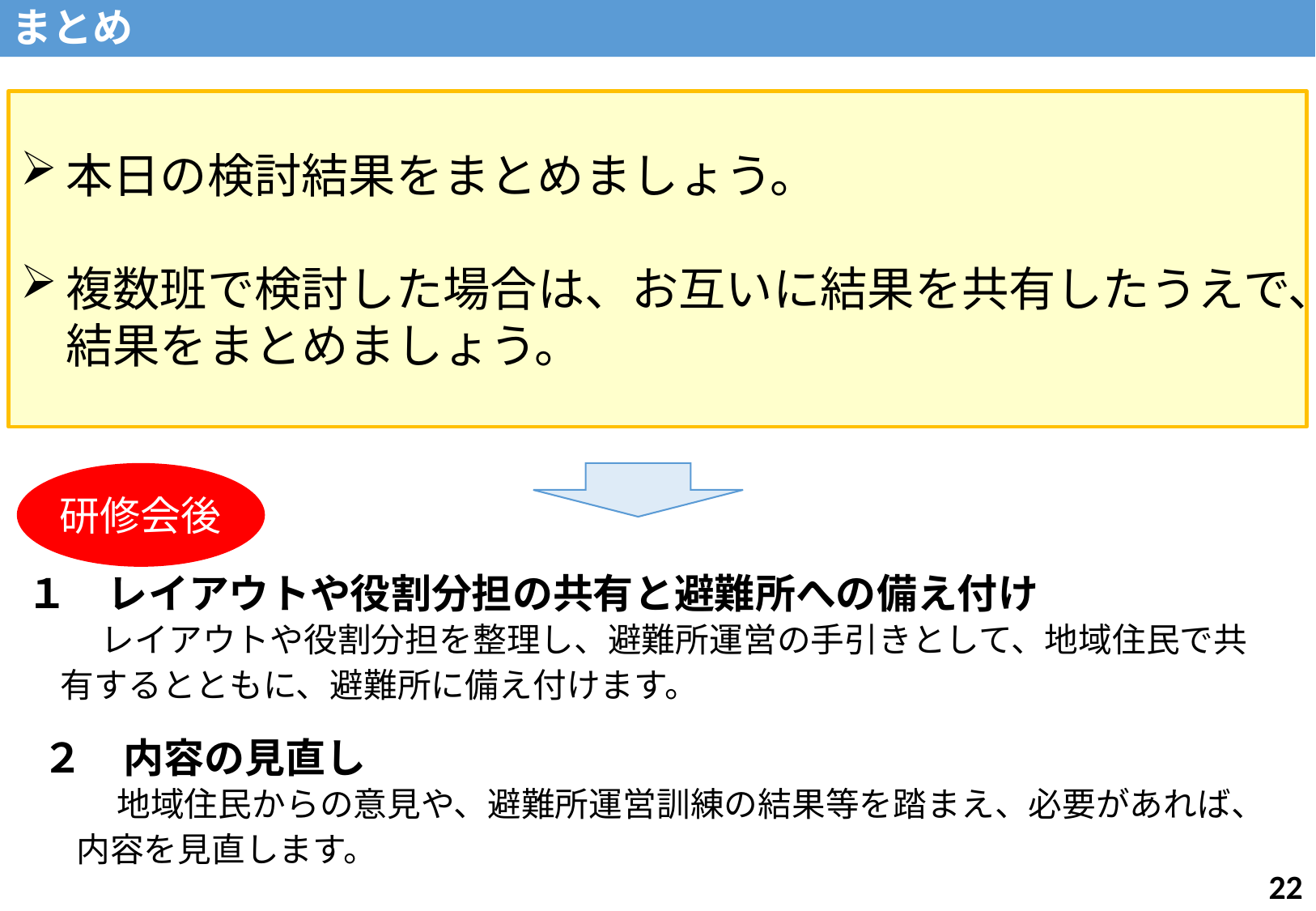

まとめ

本日の検討結果をまとめましょう。

複数班で検討した場合は、お互いに結果を共有したうえで、結果をまとめましょう。

研修会後
１　レイアウトや役割分担の共有と避難所への備え付け
　　レイアウトや役割分担を整理し、避難所運営の手引きとして、地域住民で共
　有するとともに、避難所に備え付けます。
２　内容の見直し
　　地域住民からの意見や、避難所運営訓練の結果等を踏まえ、必要があれば、
　内容を見直します。
22